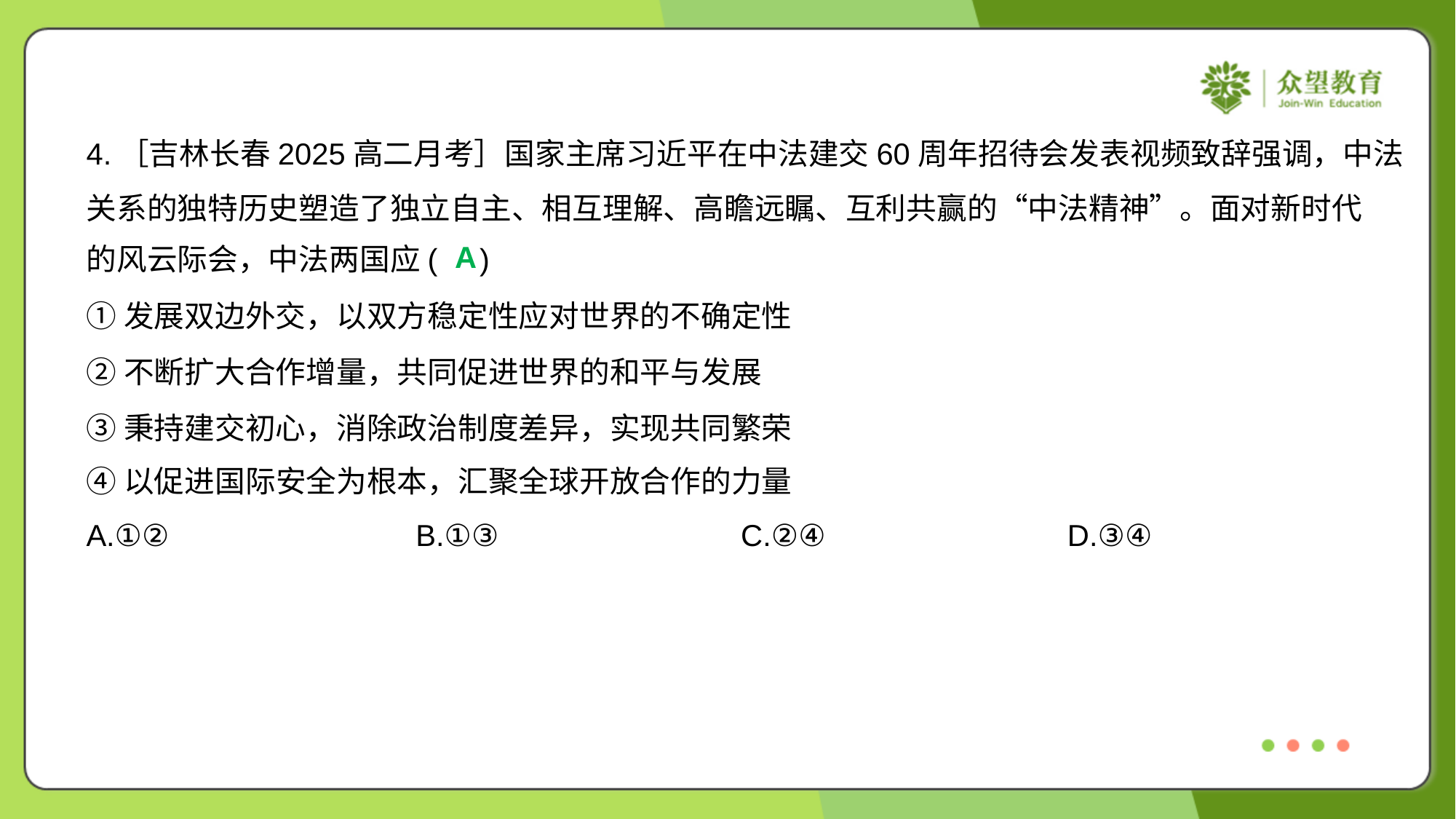

4.［吉林长春2025高二月考］国家主席习近平在中法建交60周年招待会发表视频致辞强调，中法
关系的独特历史塑造了独立自主、相互理解、高瞻远瞩、互利共赢的“中法精神”。面对新时代
的风云际会，中法两国应(     )
A
①发展双边外交，以双方稳定性应对世界的不确定性
②不断扩大合作增量，共同促进世界的和平与发展
③秉持建交初心，消除政治制度差异，实现共同繁荣
④以促进国际安全为根本，汇聚全球开放合作的力量
A.①②	B.①③	C.②④	D.③④